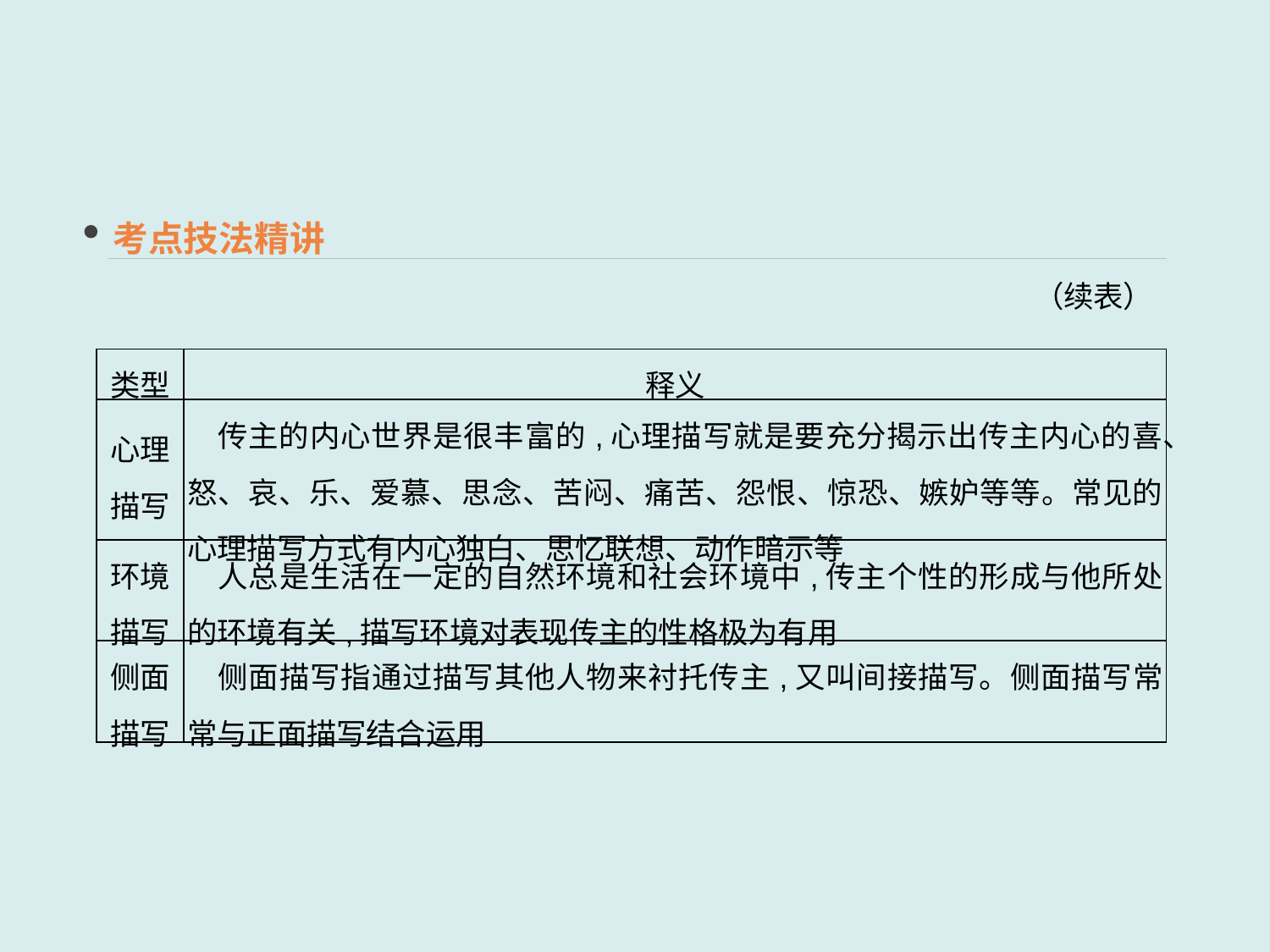

考点技法精讲

（续表）

| 类型 | 释义 |
| --- | --- |
| 心理 描写 | 传主的内心世界是很丰富的,心理描写就是要充分揭示出传主内心的喜、怒、哀、乐、爱慕、思念、苦闷、痛苦、怨恨、惊恐、嫉妒等等。常见的心理描写方式有内心独白、思忆联想、动作暗示等 |
| 环境 描写 | 人总是生活在一定的自然环境和社会环境中,传主个性的形成与他所处的环境有关,描写环境对表现传主的性格极为有用 |
| 侧面 描写 | 侧面描写指通过描写其他人物来衬托传主,又叫间接描写。侧面描写常常与正面描写结合运用 |